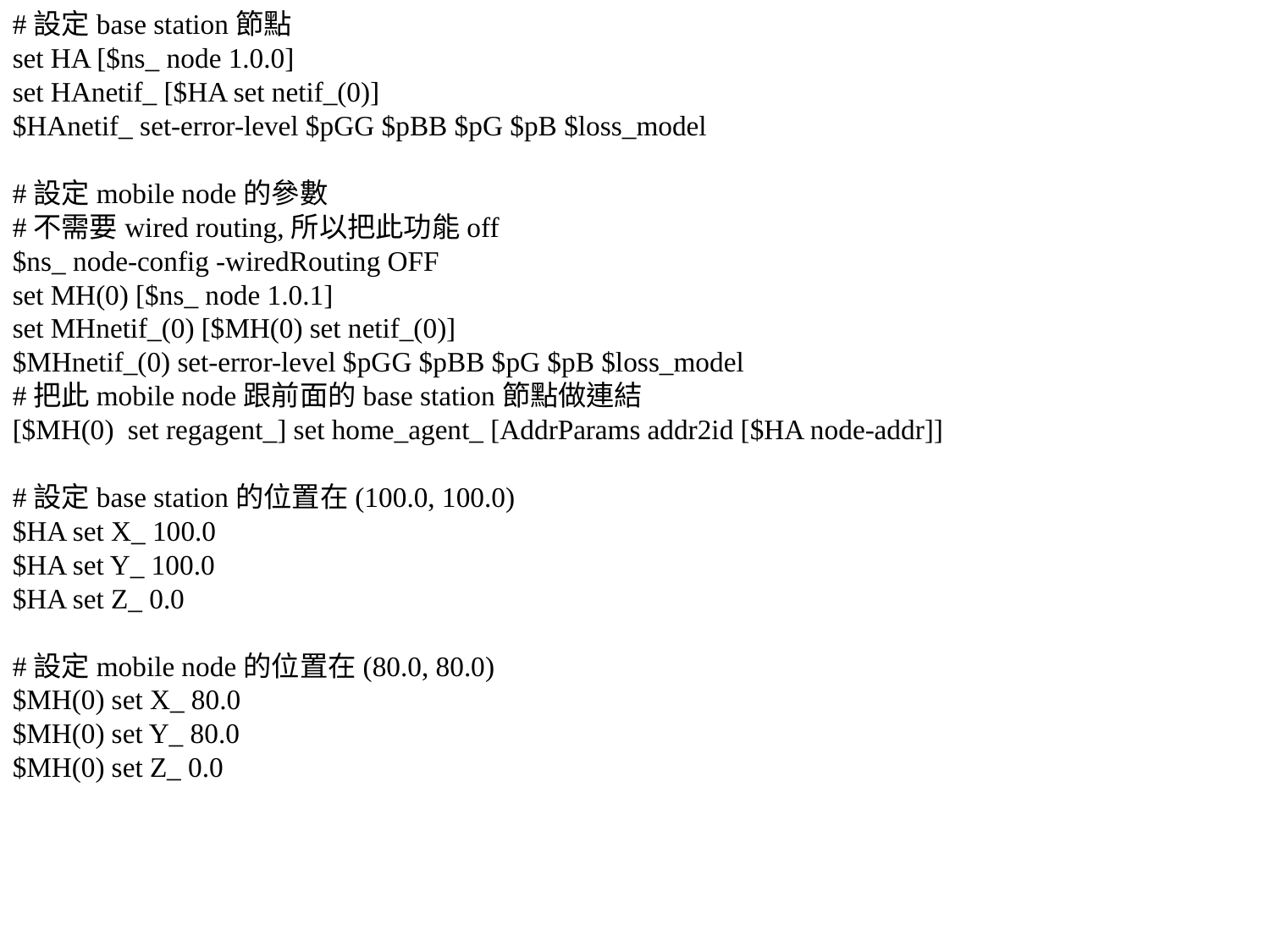

#設定base station節點
set HA [$ns_ node 1.0.0]
set HAnetif_ [$HA set netif_(0)]
$HAnetif_ set-error-level $pGG $pBB $pG $pB $loss_model

#設定mobile node的參數
#不需要wired routing,所以把此功能off
$ns_ node-config -wiredRouting OFF
set MH(0) [$ns_ node 1.0.1]
set MHnetif_(0) [$MH(0) set netif_(0)]
$MHnetif_(0) set-error-level $pGG $pBB $pG $pB $loss_model
#把此mobile node跟前面的base station節點做連結
[$MH(0)  set regagent_] set home_agent_ [AddrParams addr2id [$HA node-addr]]

#設定base station的位置在(100.0, 100.0)
$HA set X_ 100.0
$HA set Y_ 100.0
$HA set Z_ 0.0

#設定mobile node的位置在(80.0, 80.0)
$MH(0) set X_ 80.0
$MH(0) set Y_ 80.0
$MH(0) set Z_ 0.0